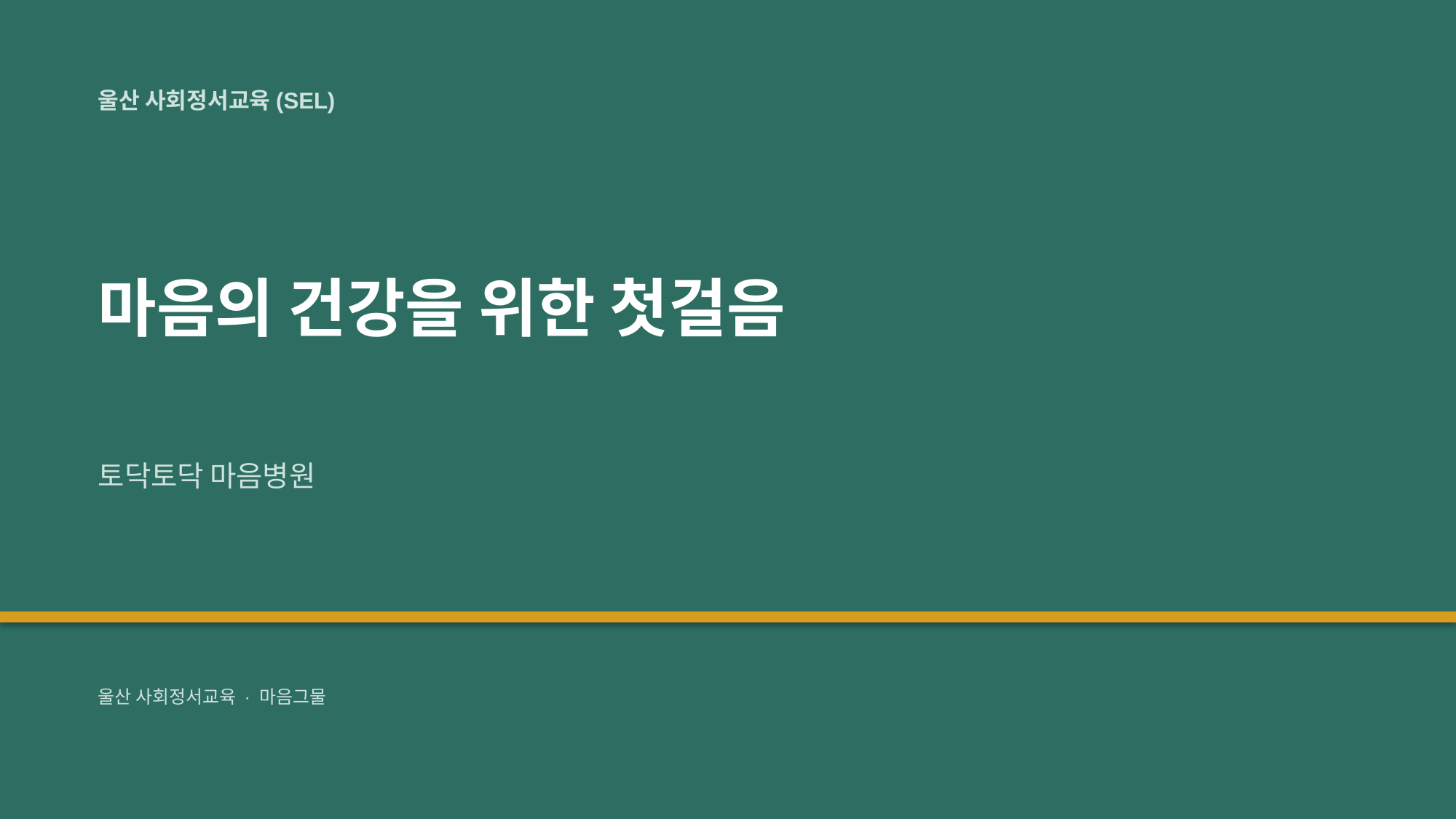

울산 사회정서교육(SEL)
마음의 건강을 위한 첫걸음
토닥토닥 마음병원

울산 사회정서교육 · 마음그물